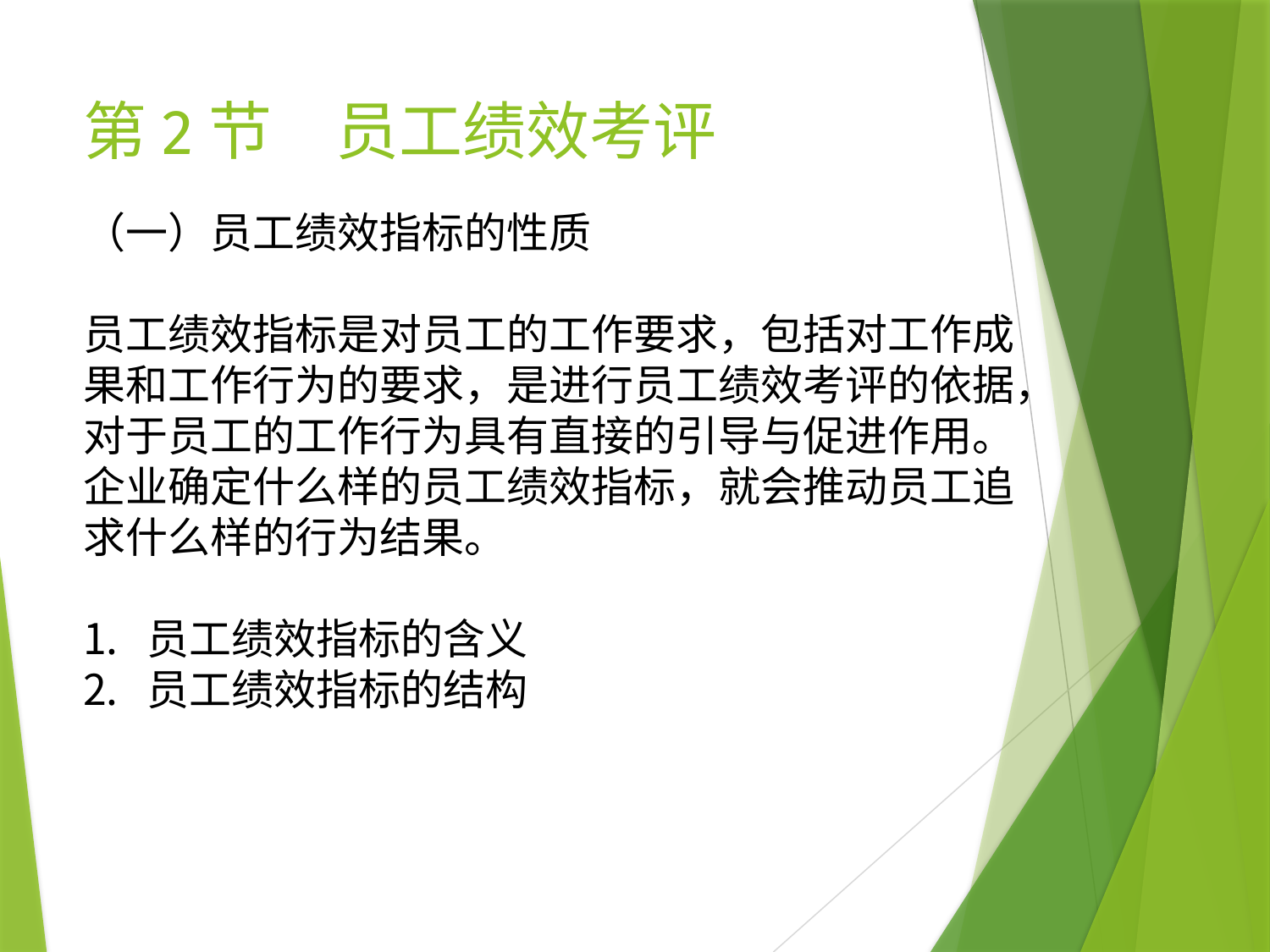

# 第2节　员工绩效考评
（一）员工绩效指标的性质

员工绩效指标是对员工的工作要求，包括对工作成果和工作行为的要求，是进行员工绩效考评的依据，对于员工的工作行为具有直接的引导与促进作用。企业确定什么样的员工绩效指标，就会推动员工追求什么样的行为结果。

员工绩效指标的含义
员工绩效指标的结构